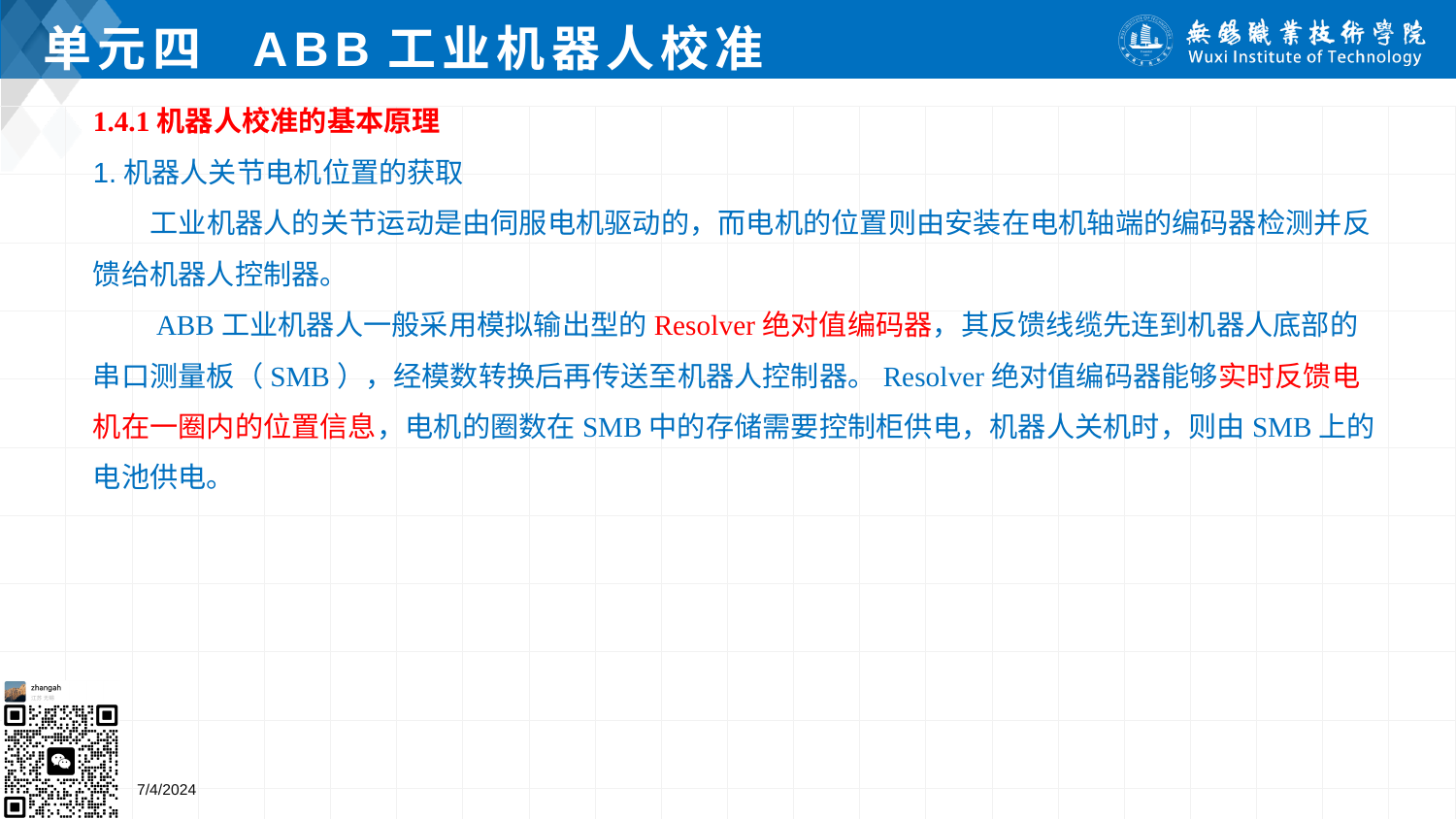

# 单元四  ABB工业机器人校准
1.4.1机器人校准的基本原理
1.机器人关节电机位置的获取
        工业机器人的关节运动是由伺服电机驱动的，而电机的位置则由安装在电机轴端的编码器检测并反馈给机器人控制器。
         ABB工业机器人一般采用模拟输出型的Resolver绝对值编码器，其反馈线缆先连到机器人底部的串口测量板（SMB），经模数转换后再传送至机器人控制器。Resolver绝对值编码器能够实时反馈电机在一圈内的位置信息，电机的圈数在SMB中的存储需要控制柜供电，机器人关机时，则由SMB上的电池供电。

7/4/2024